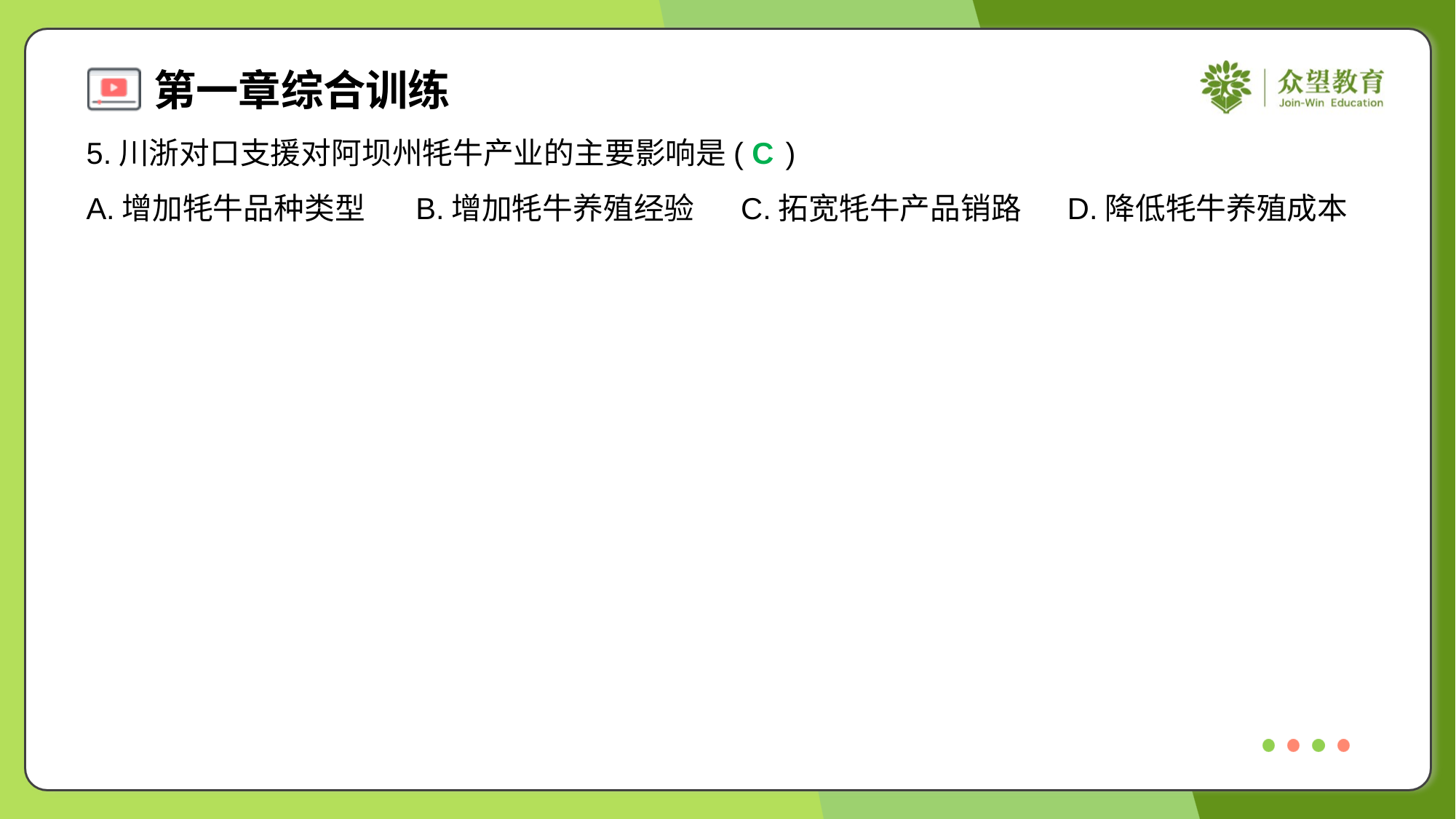

5.川浙对口支援对阿坝州牦牛产业的主要影响是(     )
C
A.增加牦牛品种类型	B.增加牦牛养殖经验	C.拓宽牦牛产品销路	D.降低牦牛养殖成本